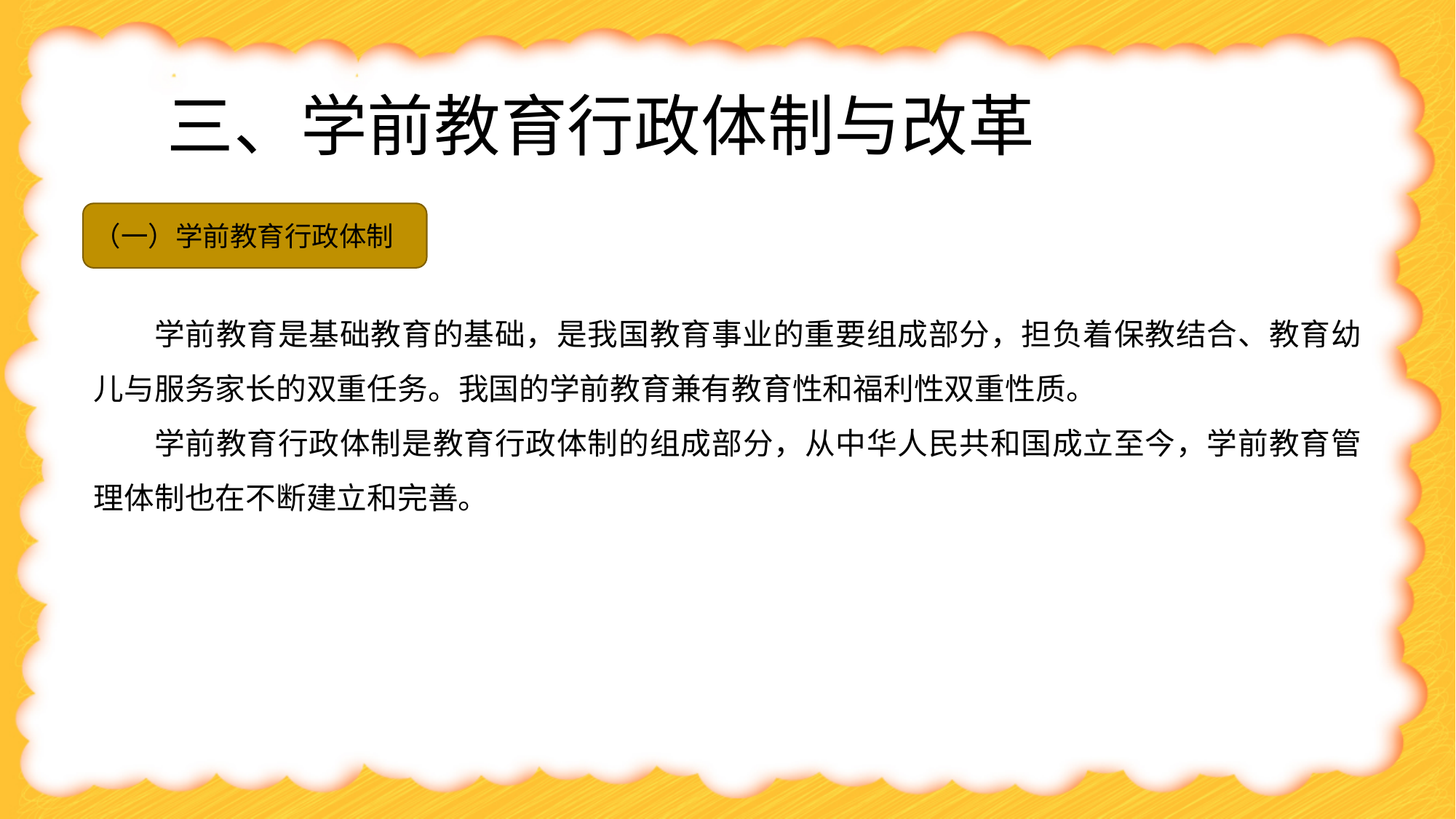

三、学前教育行政体制与改革

（一）学前教育行政体制
学前教育是基础教育的基础，是我国教育事业的重要组成部分，担负着保教结合、教育幼儿与服务家长的双重任务。我国的学前教育兼有教育性和福利性双重性质。
学前教育行政体制是教育行政体制的组成部分，从中华人民共和国成立至今，学前教育管理体制也在不断建立和完善。